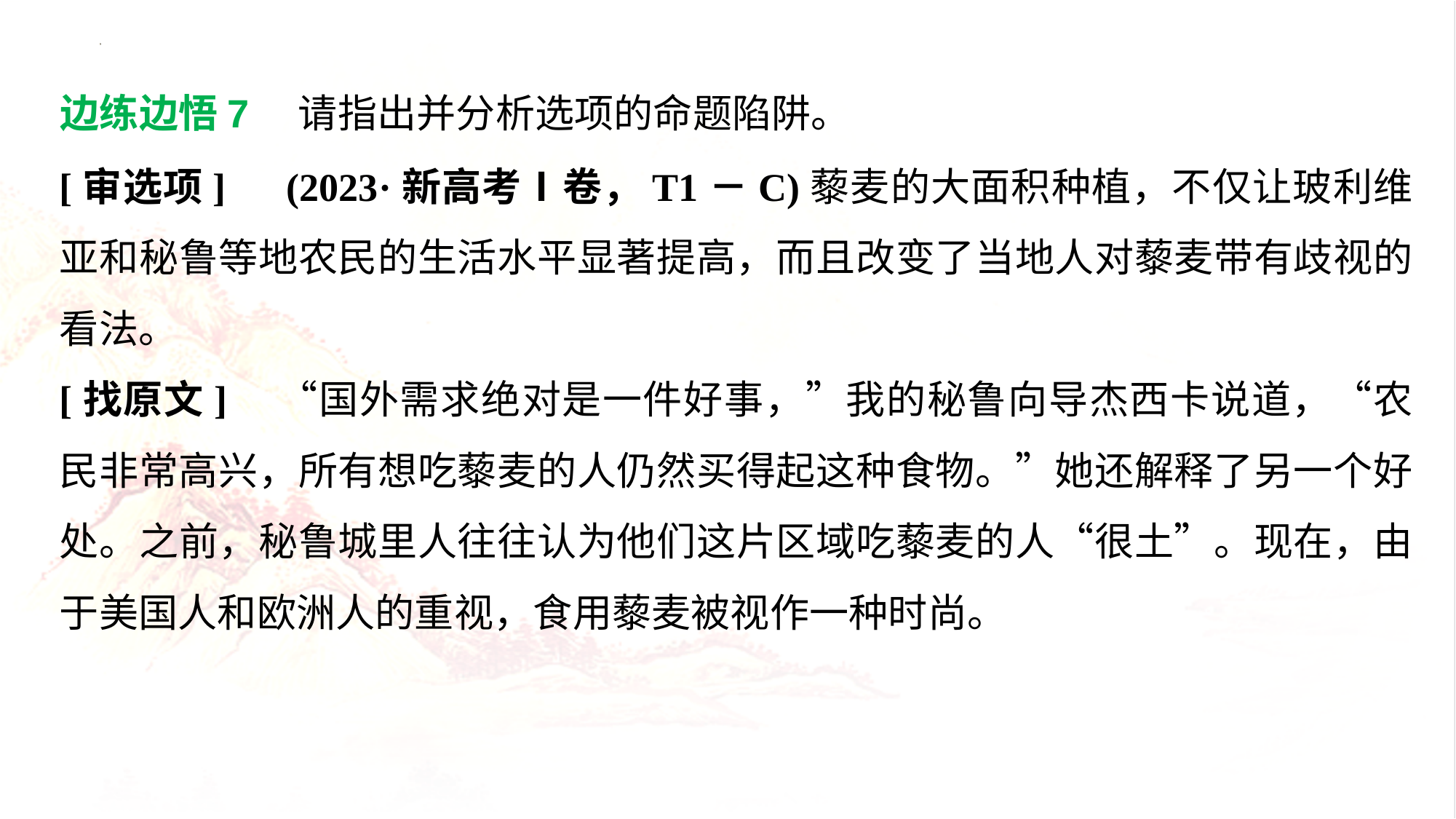

边练边悟7　请指出并分析选项的命题陷阱。
[审选项]　(2023·新高考Ⅰ卷，T1－C)藜麦的大面积种植，不仅让玻利维亚和秘鲁等地农民的生活水平显著提高，而且改变了当地人对藜麦带有歧视的看法。
[找原文]　“国外需求绝对是一件好事，”我的秘鲁向导杰西卡说道，“农民非常高兴，所有想吃藜麦的人仍然买得起这种食物。”她还解释了另一个好处。之前，秘鲁城里人往往认为他们这片区域吃藜麦的人“很土”。现在，由于美国人和欧洲人的重视，食用藜麦被视作一种时尚。